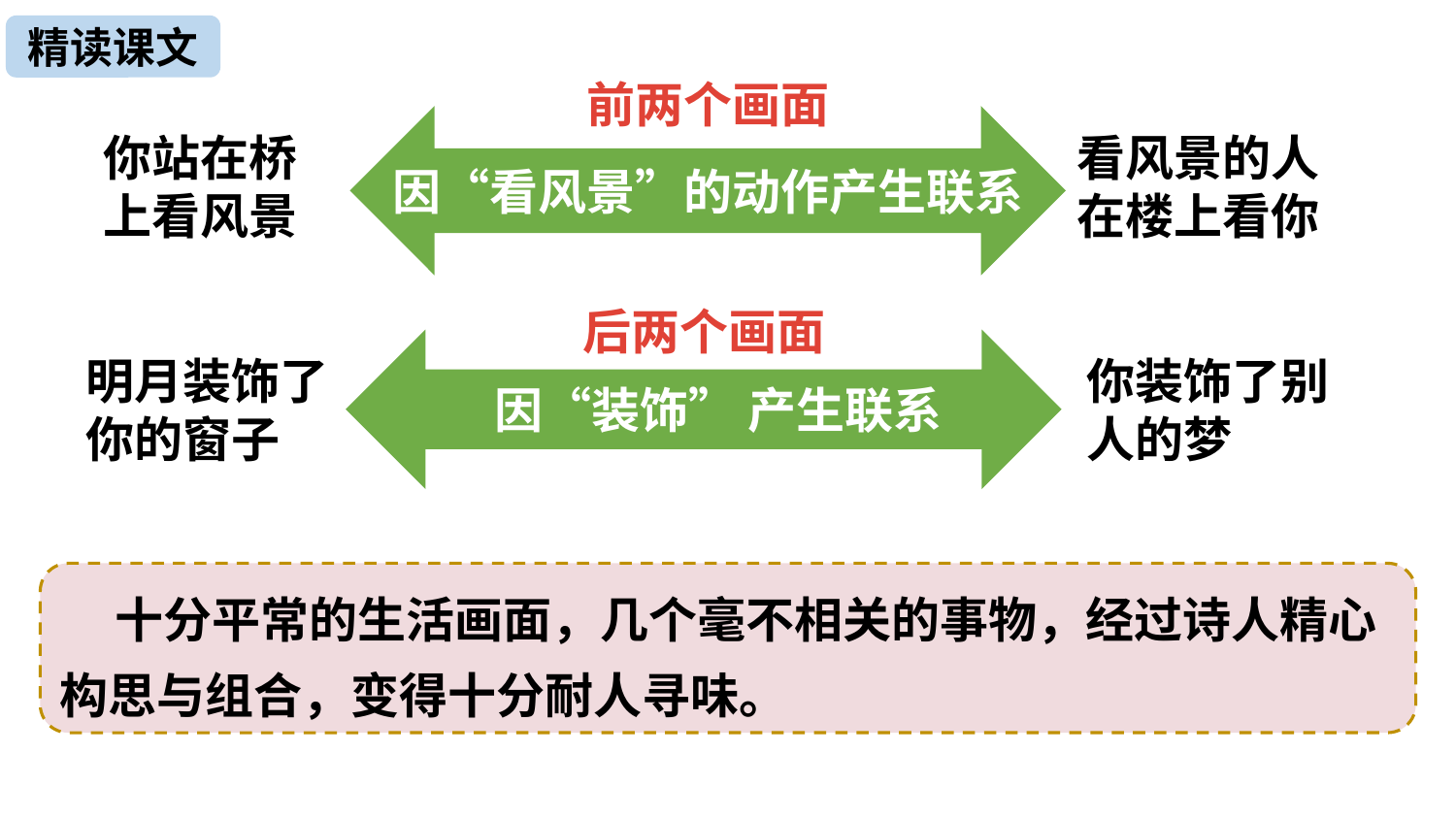

精读课文
前两个画面

看风景的人在楼上看你
你站在桥上看风景
因“看风景”的动作产生联系
后两个画面

明月装饰了你的窗子
你装饰了别人的梦
因“装饰” 产生联系
    十分平常的生活画面，几个毫不相关的事物，经过诗人精心构思与组合，变得十分耐人寻味。